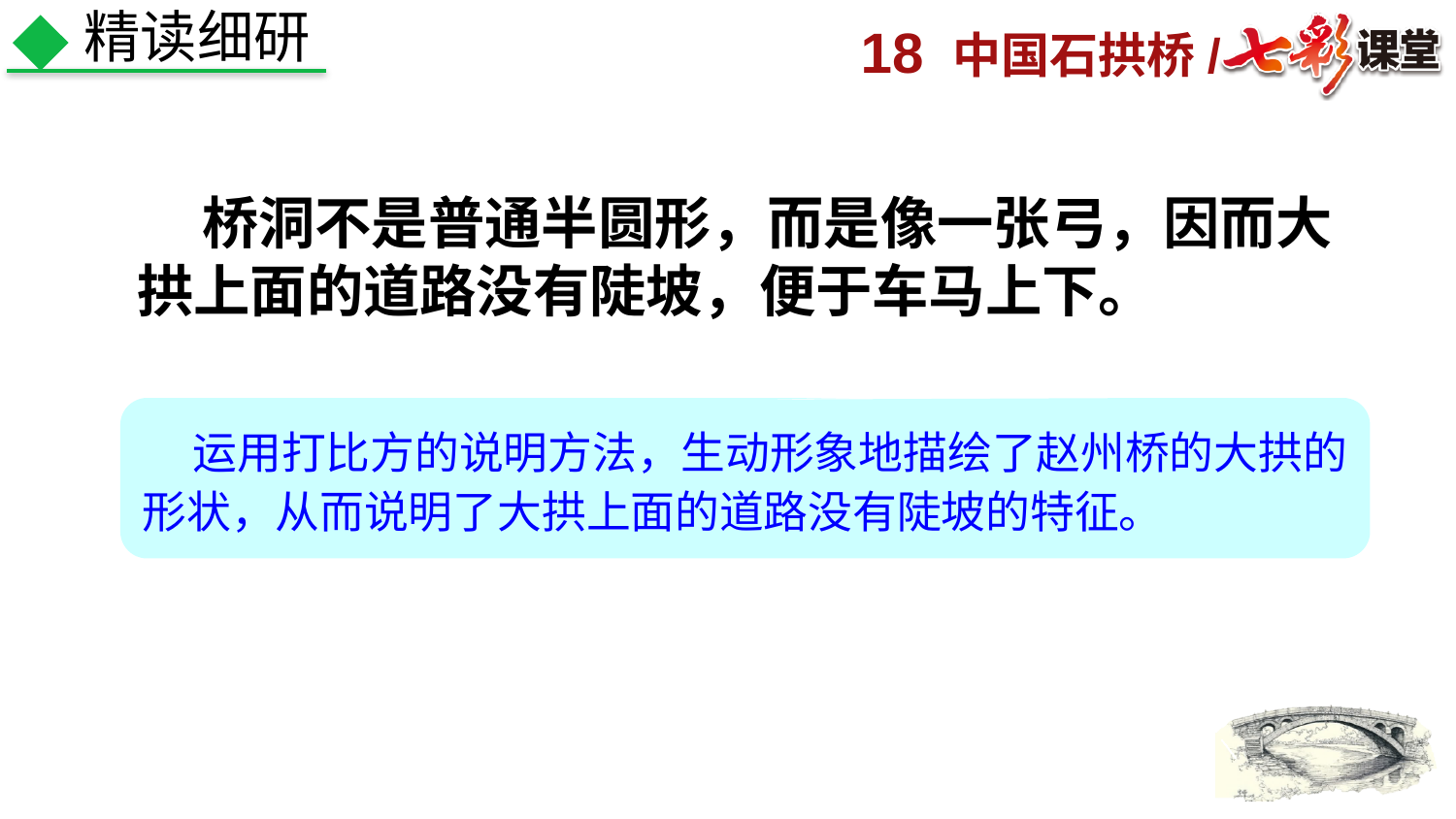

精读细研

    桥洞不是普通半圆形，而是像一张弓，因而大拱上面的道路没有陡坡，便于车马上下。
    运用打比方的说明方法，生动形象地描绘了赵州桥的大拱的形状，从而说明了大拱上面的道路没有陡坡的特征。